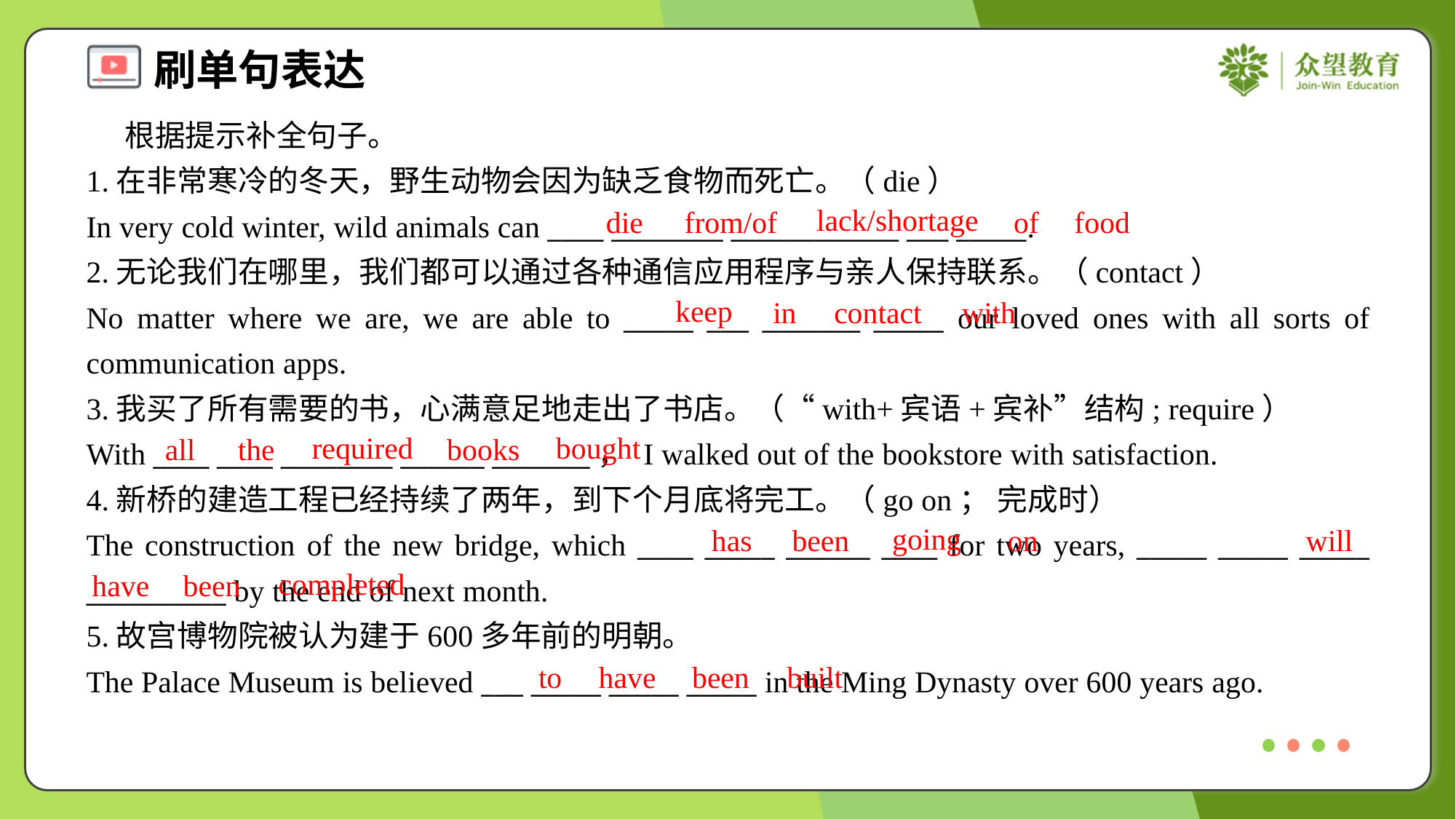

根据提示补全句子。
1.在非常寒冷的冬天，野生动物会因为缺乏食物而死亡。（die）
In very cold winter, wild animals can ____ ________ ____________ ___ _____.
lack/shortage
die
from/of
of
food
2.无论我们在哪里，我们都可以通过各种通信应用程序与亲人保持联系。（contact）
No matter where we are, we are able to _____ ___ _______ _____ our loved ones with all sorts of communication apps.
keep
in
contact
with
3.我买了所有需要的书，心满意足地走出了书店。（“with+宾语+宾补”结构; require）
With ____ ____ ________ ______ _______， I walked out of the bookstore with satisfaction.
required
bought
all
the
books
4.新桥的建造工程已经持续了两年，到下个月底将完工。（go on； 完成时）
The construction of the new bridge, which ____ _____ ______ ____ for two years, _____ _____ _____ __________ by the end of next month.
going
has
been
on
will
completed
have
been
5.故宫博物院被认为建于600多年前的明朝。
The Palace Museum is believed ___ _____ _____ _____ in the Ming Dynasty over 600 years ago.
to
have
been
built